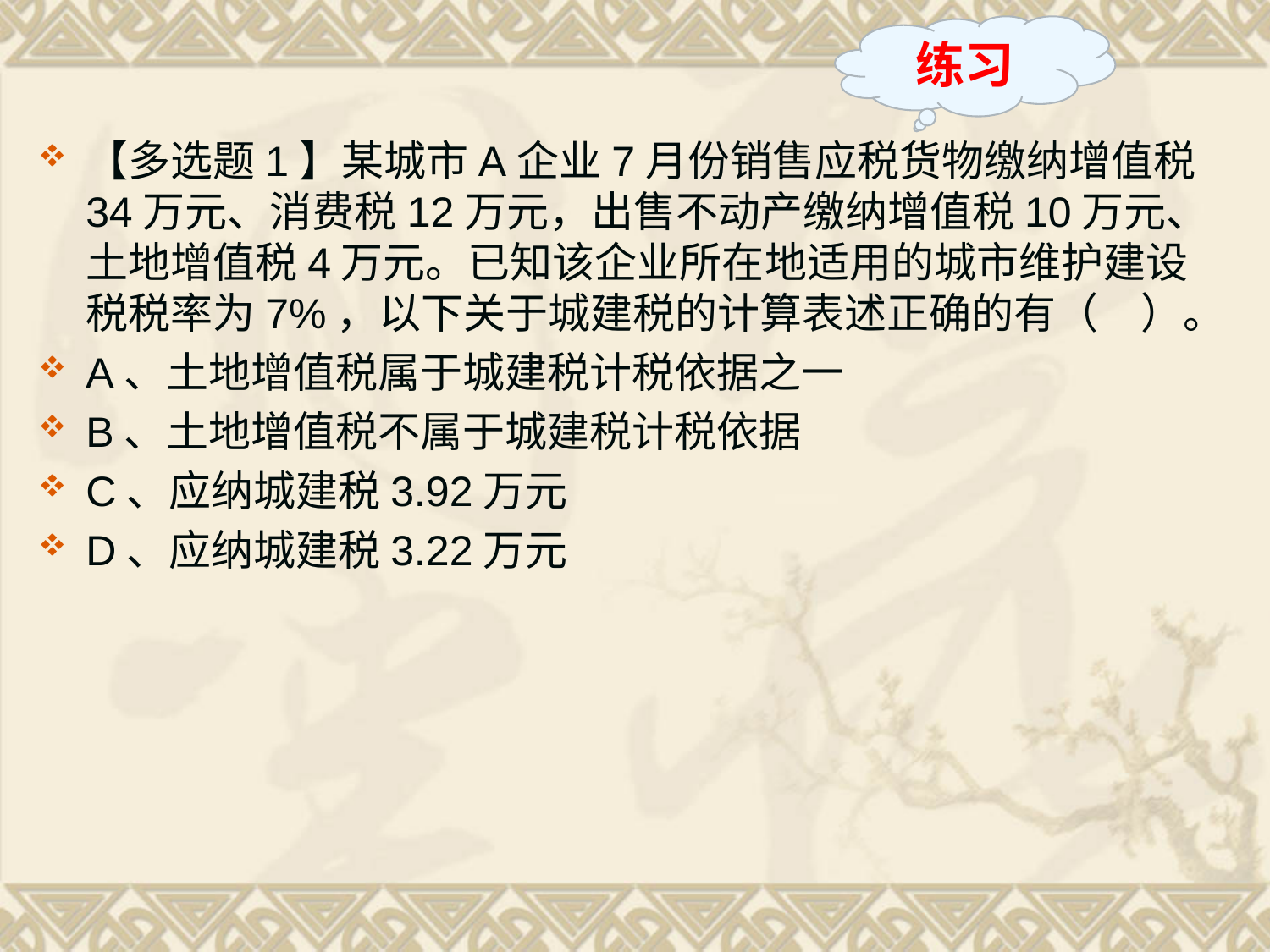

练习
#
【多选题1】某城市A企业7月份销售应税货物缴纳增值税34万元、消费税12万元，出售不动产缴纳增值税10万元、土地增值税4万元。已知该企业所在地适用的城市维护建设税税率为7%，以下关于城建税的计算表述正确的有（　）。
A、土地增值税属于城建税计税依据之一
B、土地增值税不属于城建税计税依据
C、应纳城建税3.92万元
D、应纳城建税3.22万元